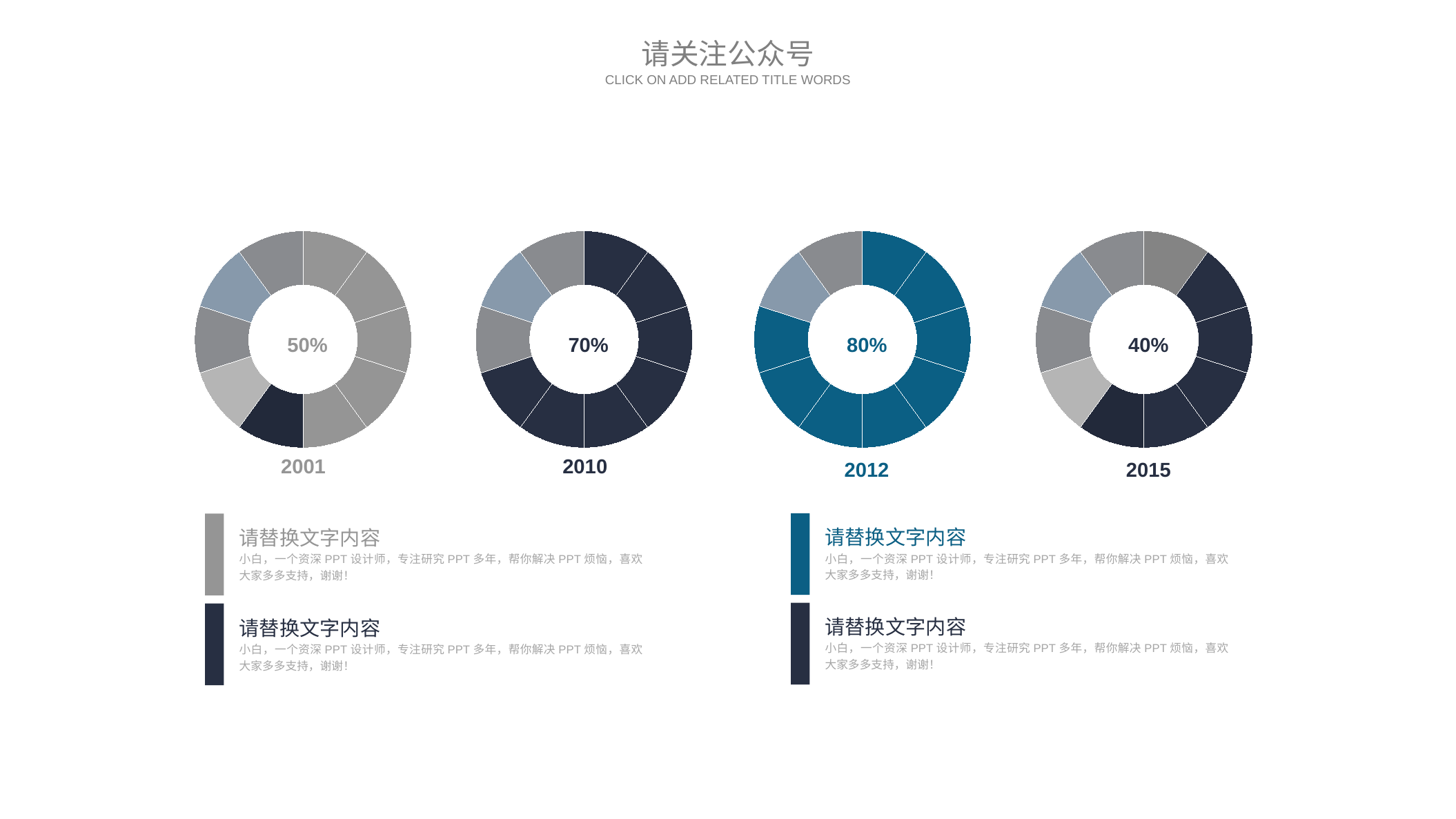

请关注公众号
CLICK ON ADD RELATED TITLE WORDS

### Chart

| Category |  |
|---|---|

### Chart

| Category |  |
|---|---|

### Chart

| Category |  |
|---|---|

### Chart

| Category |  |
|---|---|
50%
70%
80%
40%
2001
2010
2012
2015

请替换文字内容
小白，一个资深PPT设计师，专注研究PPT多年，帮你解决PPT烦恼，喜欢大家多多支持，谢谢！
请替换文字内容
小白，一个资深PPT设计师，专注研究PPT多年，帮你解决PPT烦恼，喜欢大家多多支持，谢谢！

请替换文字内容
小白，一个资深PPT设计师，专注研究PPT多年，帮你解决PPT烦恼，喜欢大家多多支持，谢谢！
请替换文字内容
小白，一个资深PPT设计师，专注研究PPT多年，帮你解决PPT烦恼，喜欢大家多多支持，谢谢！